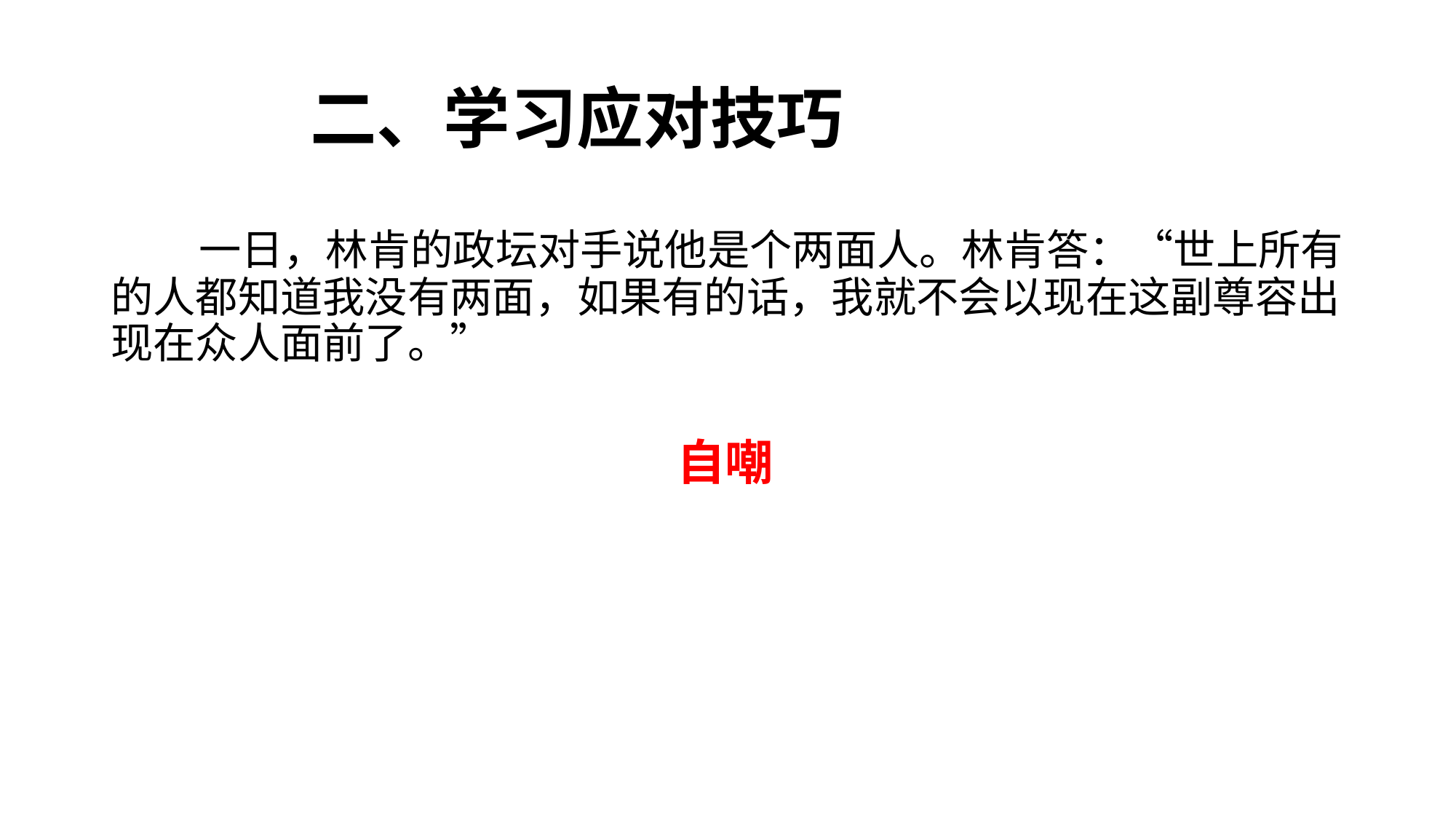

# 二、学习应对技巧
       一日，林肯的政坛对手说他是个两面人。林肯答：“世上所有的人都知道我没有两面，如果有的话，我就不会以现在这副尊容出现在众人面前了。”
自嘲